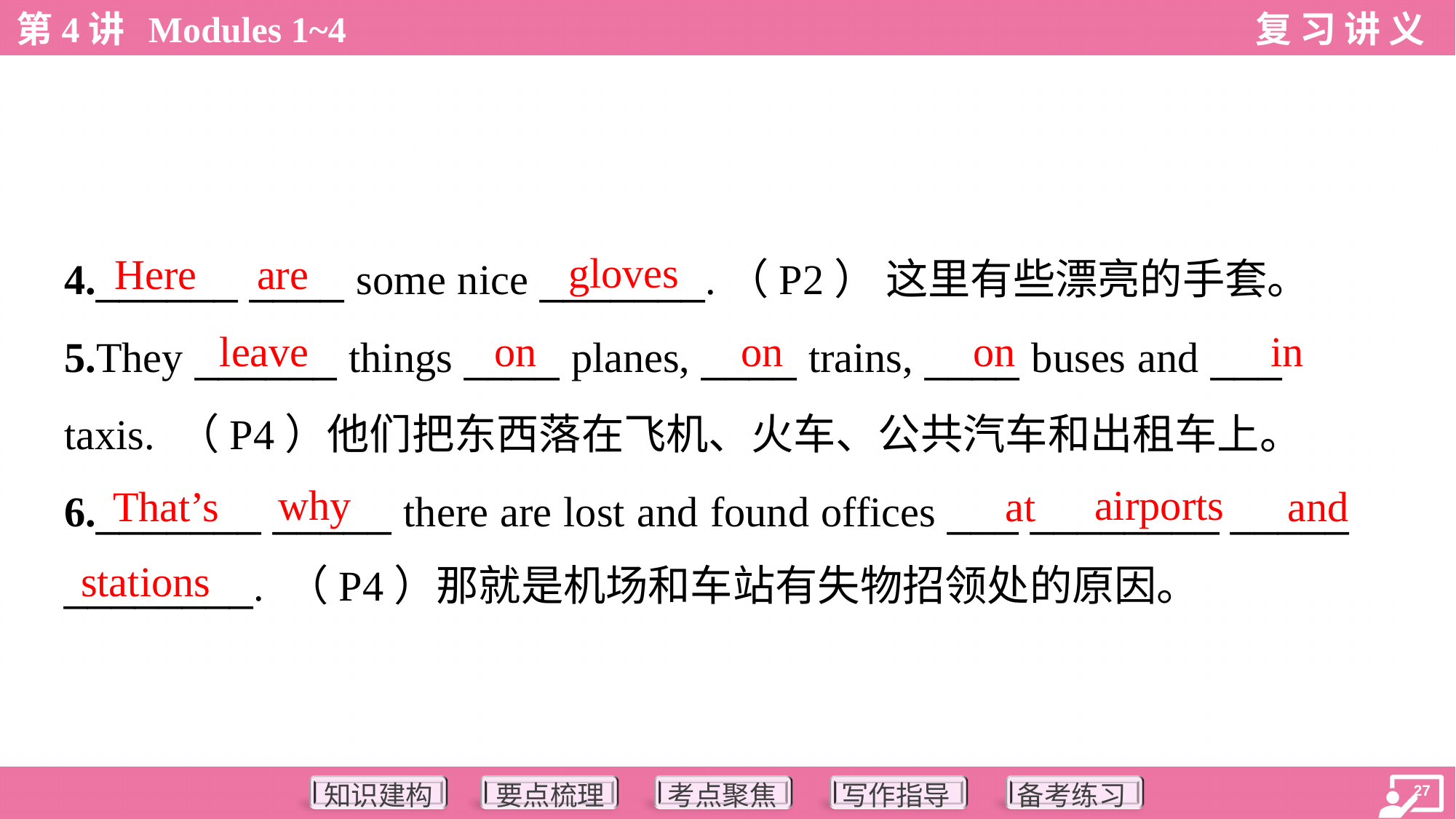

gloves
Here
are
4.______ ____ some nice _______.（P2） 这里有些漂亮的手套。
5.They ______ things ____ planes, ____ trains, ____ buses and ___
taxis. （P4）他们把东西落在飞机、火车、公共汽车和出租车上。
6._______ _____ there are lost and found offices ___ ________ _____
________. （P4）那就是机场和车站有失物招领处的原因。
leave
on
on
on
in
why
airports
That’s
at
and
stations